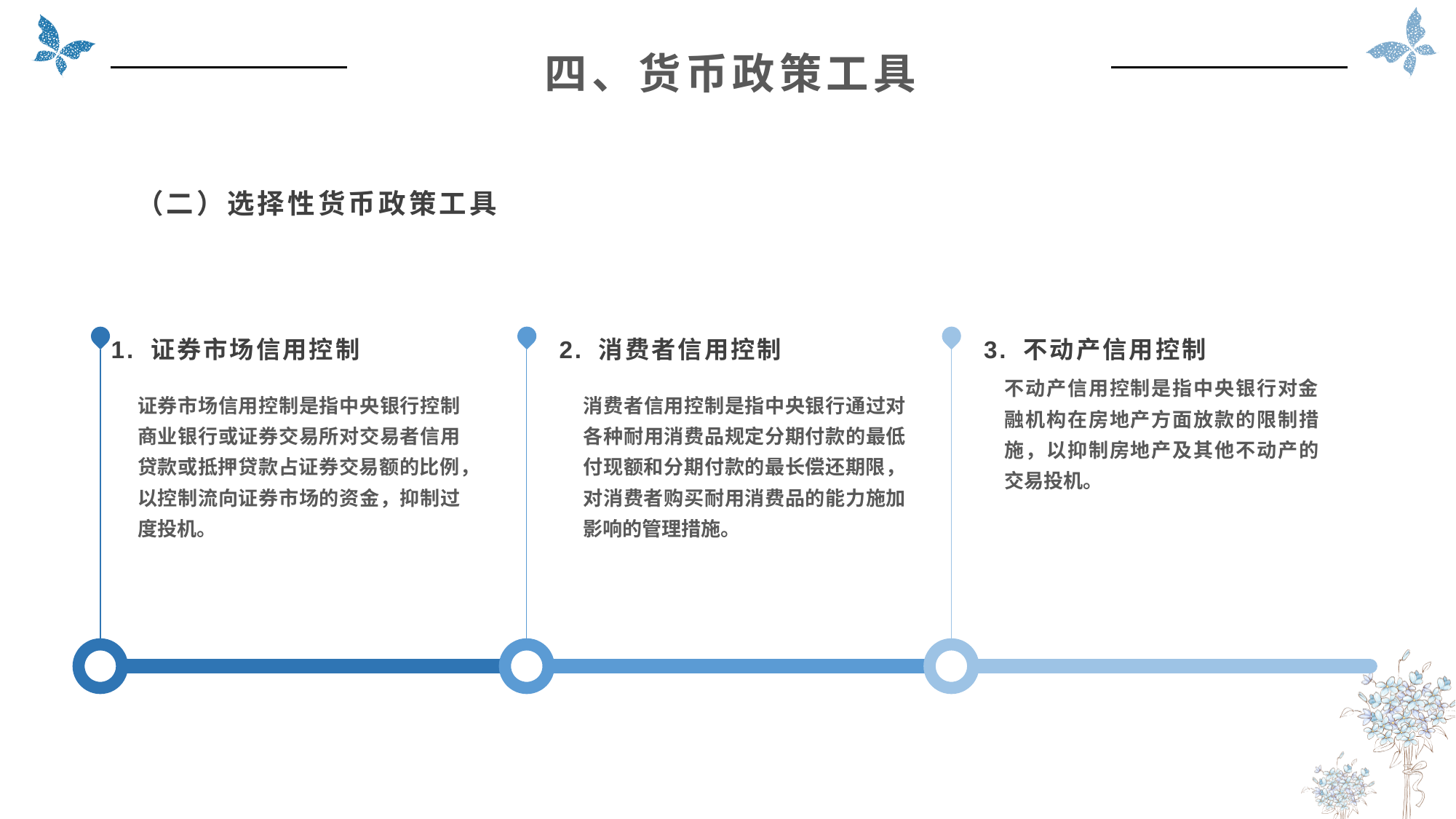

四、货币政策工具
（二）选择性货币政策工具
1. 证券市场信用控制
证券市场信用控制是指中央银行控制商业银行或证券交易所对交易者信用贷款或抵押贷款占证券交易额的比例，以控制流向证券市场的资金，抑制过度投机。
2. 消费者信用控制
消费者信用控制是指中央银行通过对各种耐用消费品规定分期付款的最低付现额和分期付款的最长偿还期限，对消费者购买耐用消费品的能力施加影响的管理措施。
3. 不动产信用控制
不动产信用控制是指中央银行对金融机构在房地产方面放款的限制措施，以抑制房地产及其他不动产的交易投机。